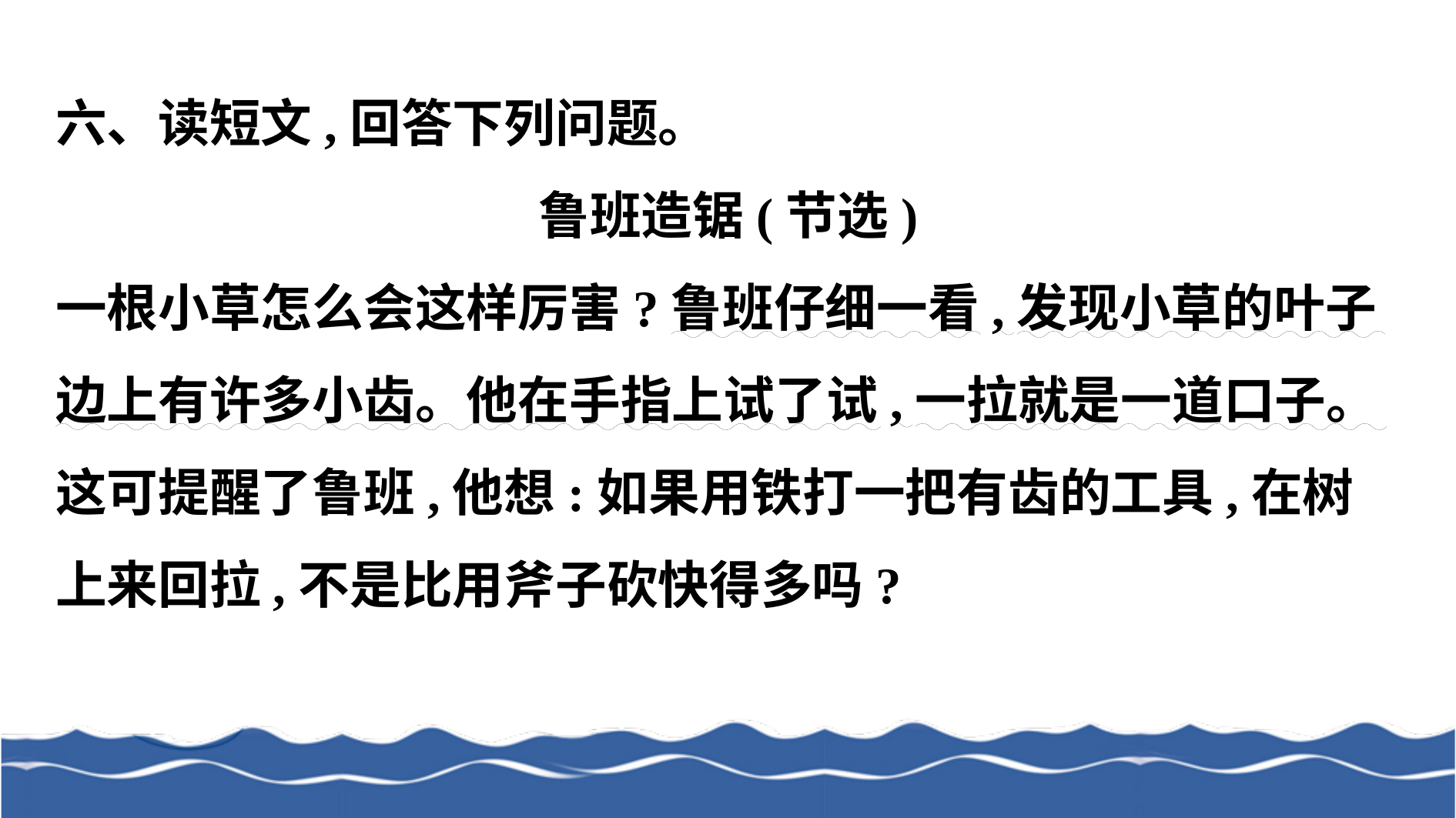

六、读短文,回答下列问题。
鲁班造锯(节选)
一根小草怎么会这样厉害?鲁班仔细一看,发现小草的叶子边上有许多小齿。他在手指上试了试,一拉就是一道口子。这可提醒了鲁班,他想:如果用铁打一把有齿的工具,在树上来回拉,不是比用斧子砍快得多吗?